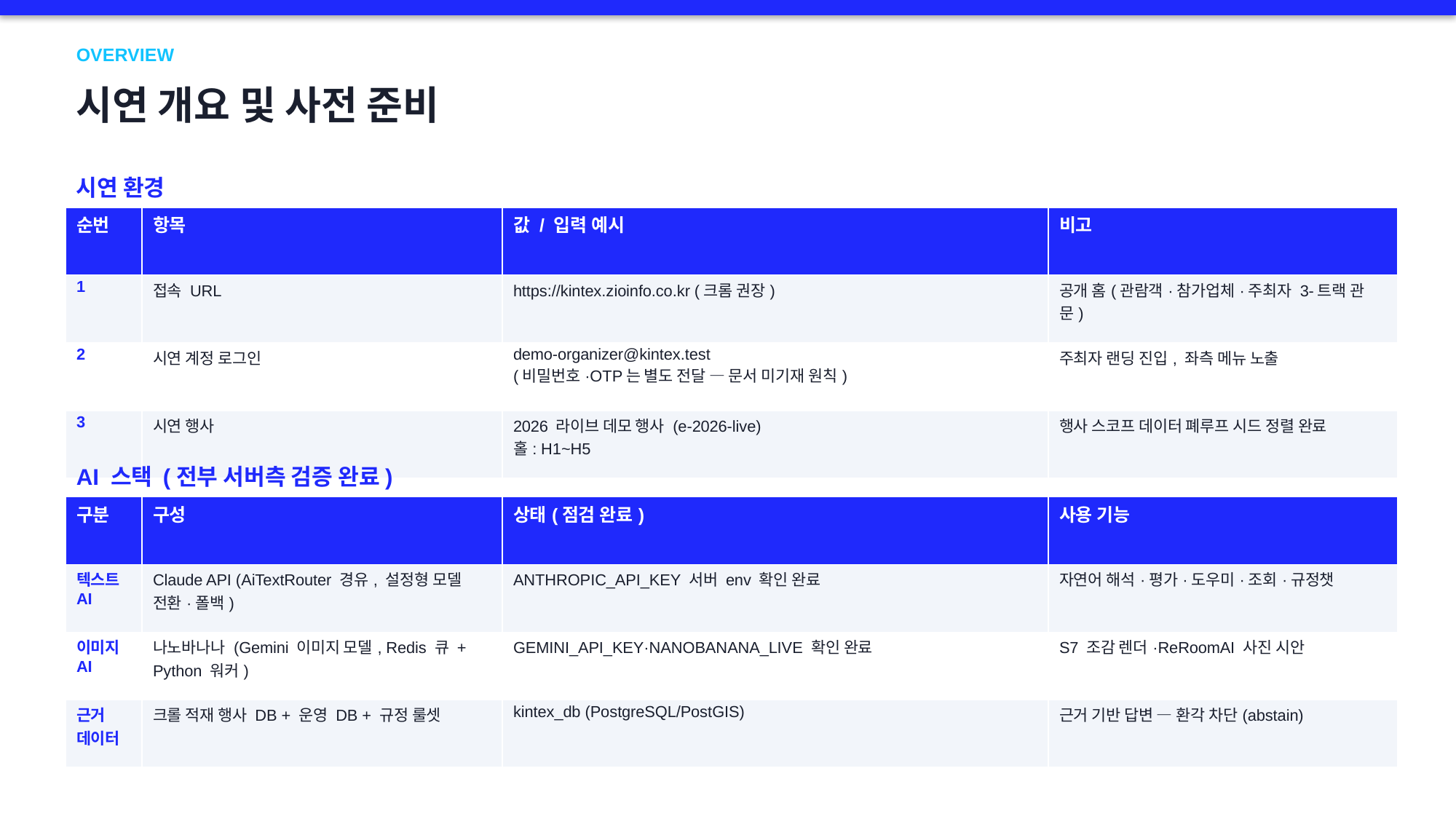

OVERVIEW
시연 개요 및 사전 준비
시연 환경
| 순번 | 항목 | 값 / 입력 예시 | 비고 |
| --- | --- | --- | --- |
| 1 | 접속 URL | https://kintex.zioinfo.co.kr (크롬 권장) | 공개 홈(관람객·참가업체·주최자 3-트랙 관문) |
| 2 | 시연 계정 로그인 | demo-organizer@kintex.test (비밀번호·OTP는 별도 전달 — 문서 미기재 원칙) | 주최자 랜딩 진입, 좌측 메뉴 노출 |
| 3 | 시연 행사 | 2026 라이브 데모 행사 (e-2026-live) 홀: H1~H5 | 행사 스코프 데이터 폐루프 시드 정렬 완료 |
AI 스택 (전부 서버측 검증 완료)
| 구분 | 구성 | 상태(점검 완료) | 사용 기능 |
| --- | --- | --- | --- |
| 텍스트 AI | Claude API (AiTextRouter 경유, 설정형 모델 전환·폴백) | ANTHROPIC\_API\_KEY 서버 env 확인 완료 | 자연어 해석·평가·도우미·조회·규정챗 |
| 이미지 AI | 나노바나나 (Gemini 이미지 모델, Redis 큐 + Python 워커) | GEMINI\_API\_KEY·NANOBANANA\_LIVE 확인 완료 | S7 조감 렌더·ReRoomAI 사진 시안 |
| 근거 데이터 | 크롤 적재 행사 DB + 운영 DB + 규정 룰셋 | kintex\_db (PostgreSQL/PostGIS) | 근거 기반 답변 — 환각 차단(abstain) |